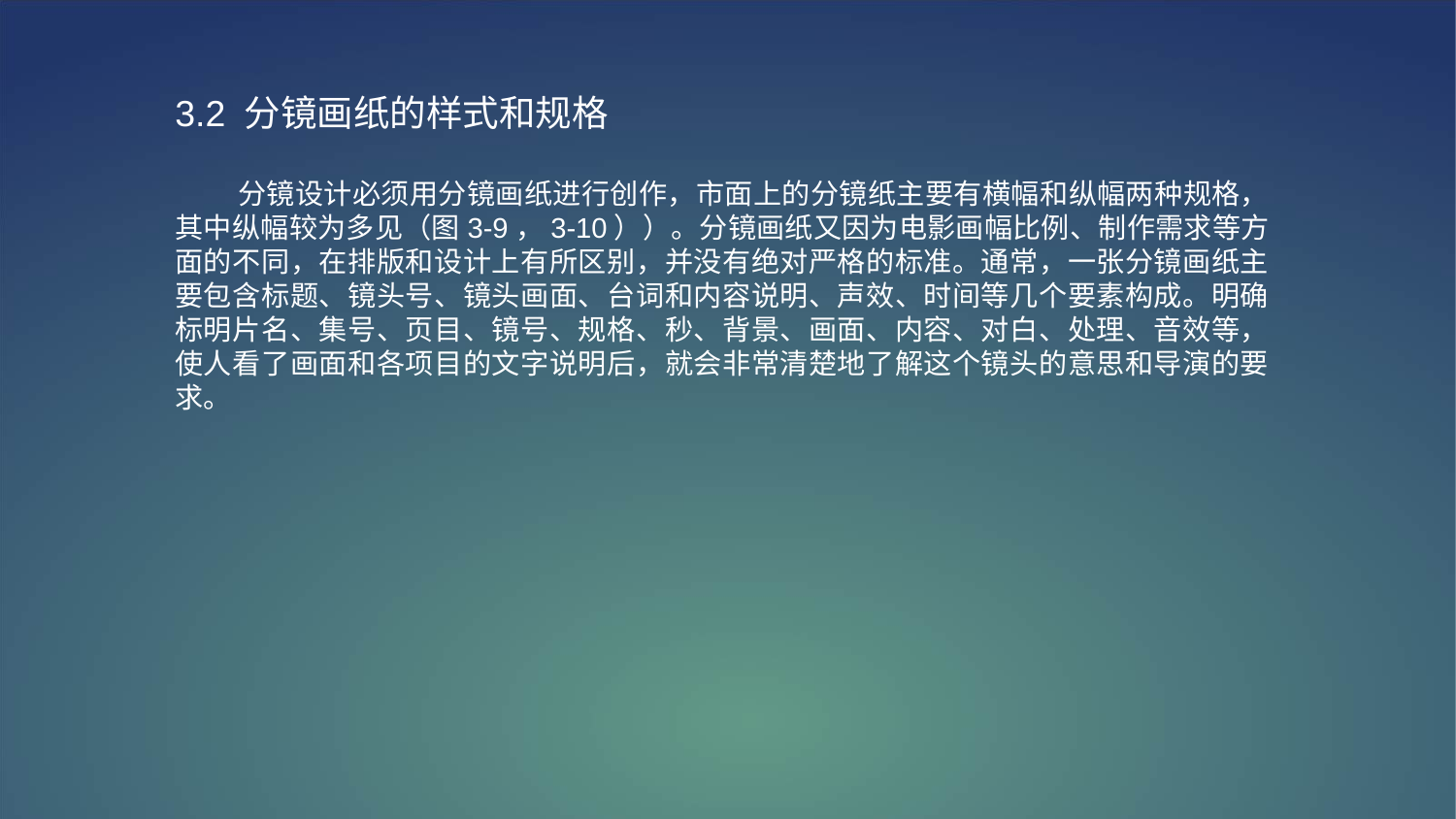

3.2 分镜画纸的样式和规格
  分镜设计必须用分镜画纸进行创作，市面上的分镜纸主要有横幅和纵幅两种规格，其中纵幅较为多见（图3-9，3-10））。分镜画纸又因为电影画幅比例、制作需求等方面的不同，在排版和设计上有所区别，并没有绝对严格的标准。通常，一张分镜画纸主要包含标题、镜头号、镜头画面、台词和内容说明、声效、时间等几个要素构成。明确标明片名、集号、页目、镜号、规格、秒、背景、画面、内容、对白、处理、音效等，使人看了画面和各项目的文字说明后，就会非常清楚地了解这个镜头的意思和导演的要求。